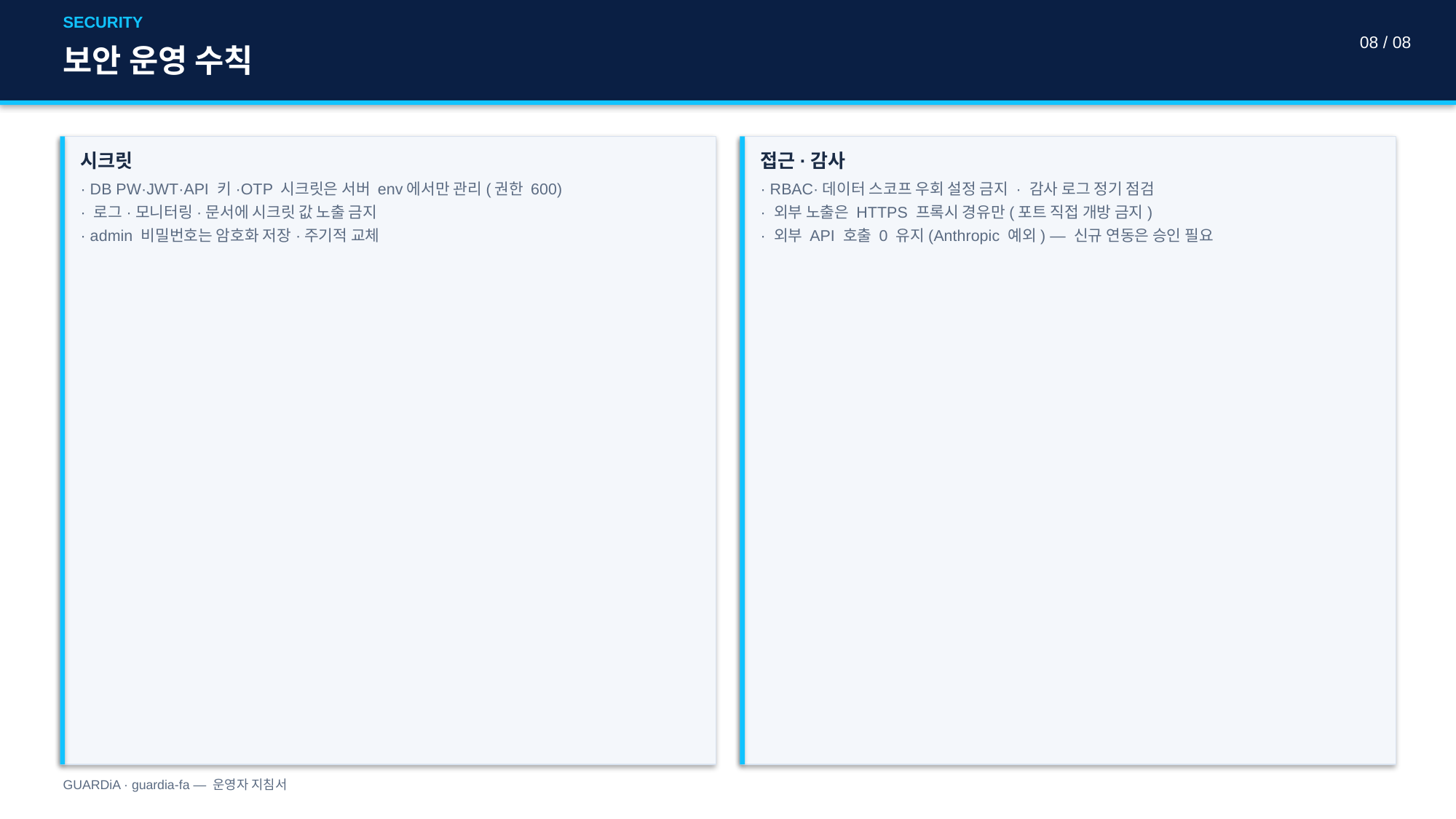

SECURITY
08 / 08
보안 운영 수칙

시크릿
· DB PW·JWT·API 키·OTP 시크릿은 서버 env에서만 관리(권한 600)
· 로그·모니터링·문서에 시크릿 값 노출 금지
· admin 비밀번호는 암호화 저장·주기적 교체
접근·감사
· RBAC·데이터 스코프 우회 설정 금지 · 감사 로그 정기 점검
· 외부 노출은 HTTPS 프록시 경유만(포트 직접 개방 금지)
· 외부 API 호출 0 유지(Anthropic 예외) — 신규 연동은 승인 필요
GUARDiA · guardia-fa — 운영자 지침서